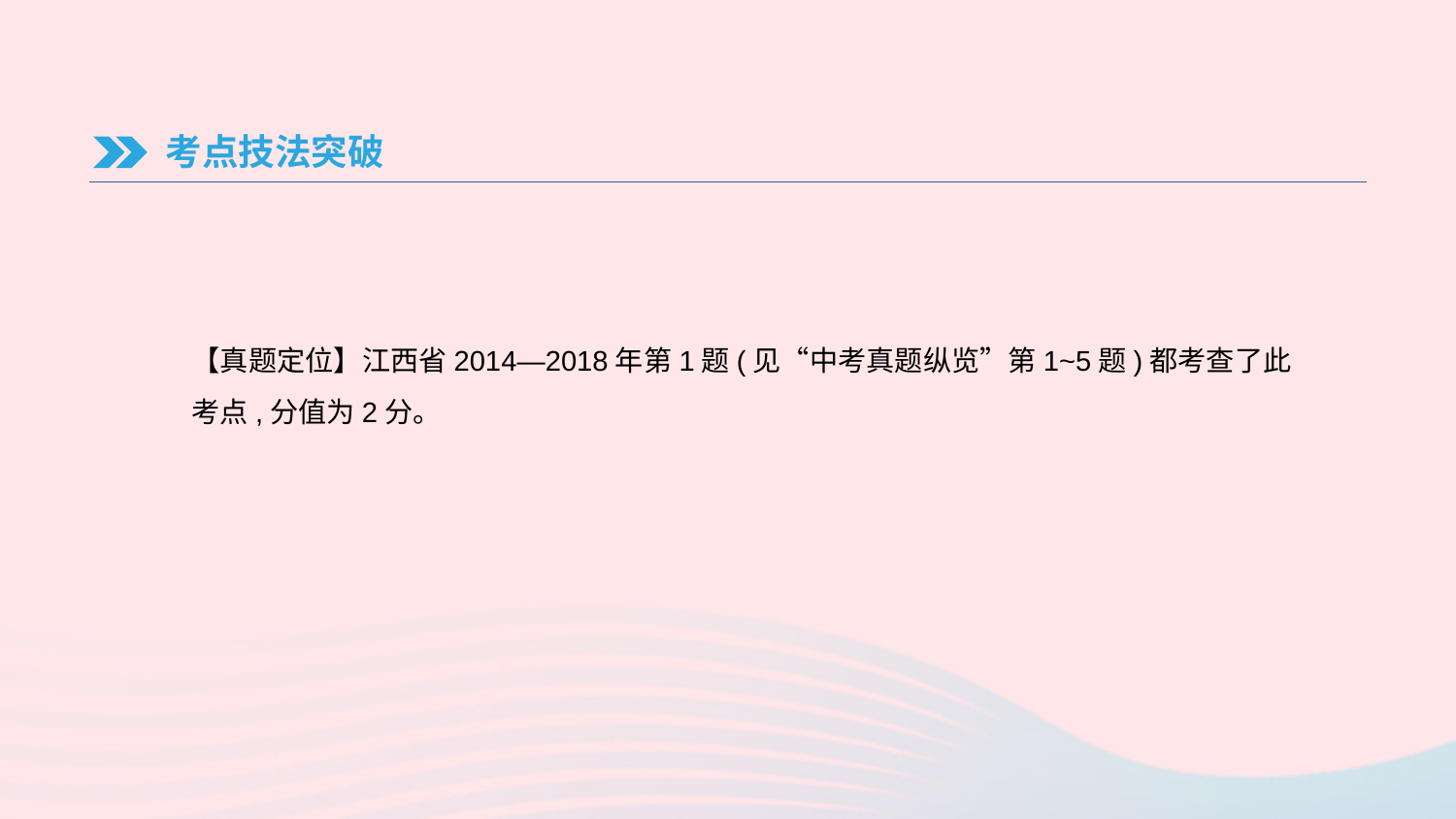

考点技法突破

【真题定位】江西省2014—2018年第1题(见“中考真题纵览”第1~5题)都考查了此考点,分值为2分。